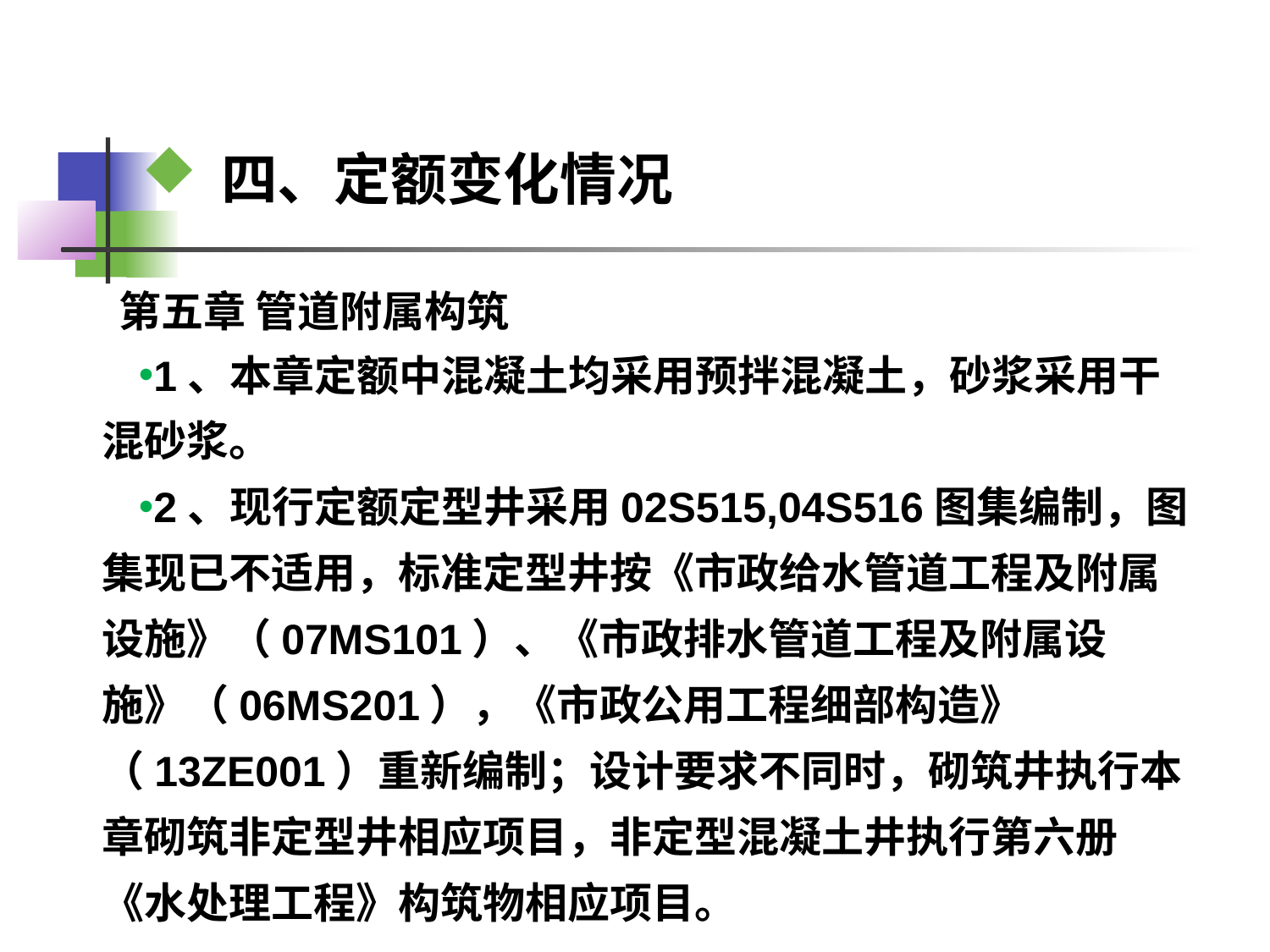

四、定额变化情况
第五章 管道附属构筑
1、本章定额中混凝土均采用预拌混凝土，砂浆采用干混砂浆。
2、现行定额定型井采用02S515,04S516图集编制，图集现已不适用，标准定型井按《市政给水管道工程及附属设施》（07MS101）、《市政排水管道工程及附属设施》（06MS201），《市政公用工程细部构造》（13ZE001）重新编制；设计要求不同时，砌筑井执行本章砌筑非定型井相应项目，非定型混凝土井执行第六册《水处理工程》构筑物相应项目。